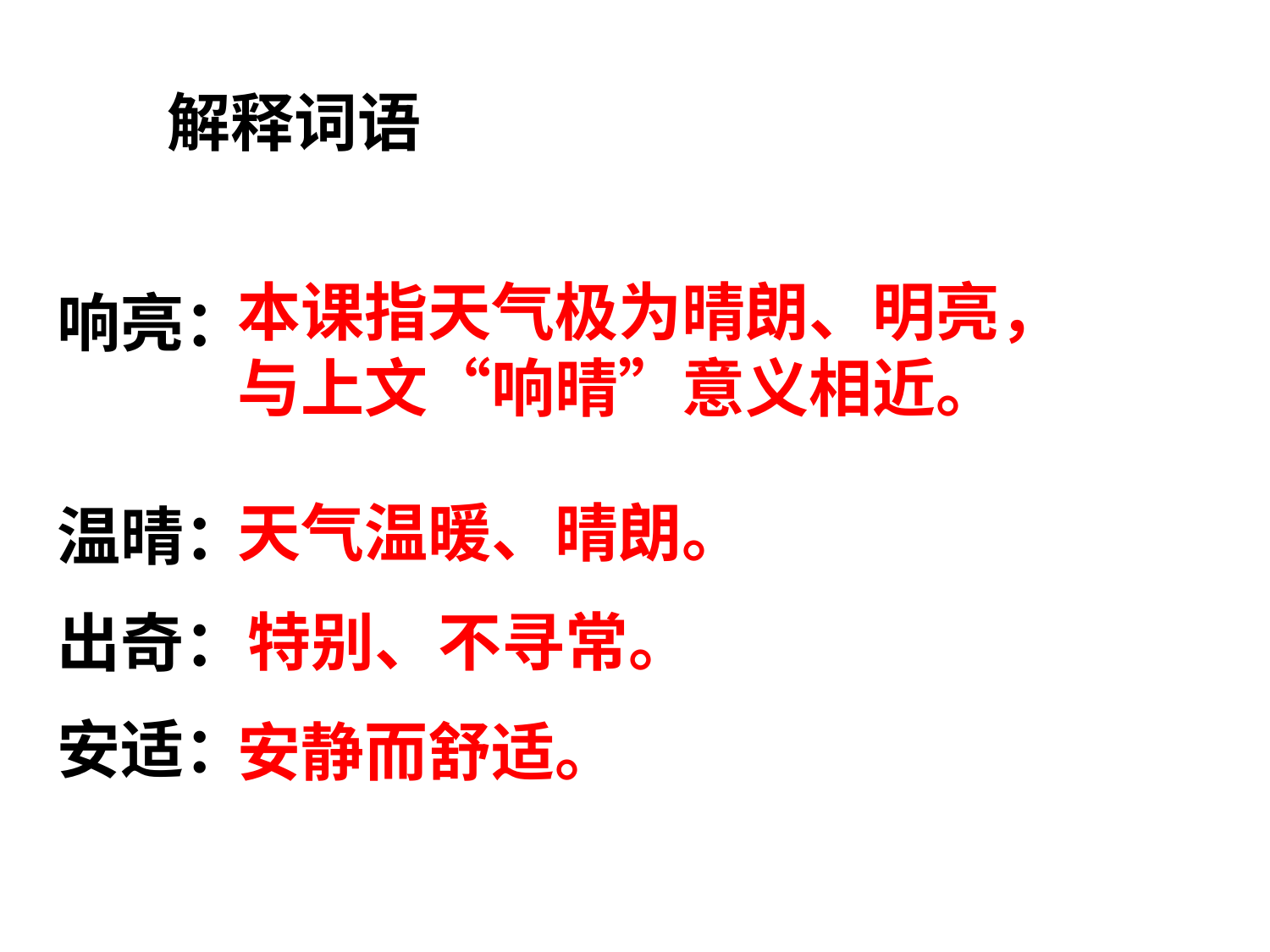

解释词语
响亮：

温晴：
出奇：
安适：
本课指天气极为晴朗、明亮，与上文“响晴”意义相近。
天气温暖、晴朗。
特别、不寻常。
安静而舒适。